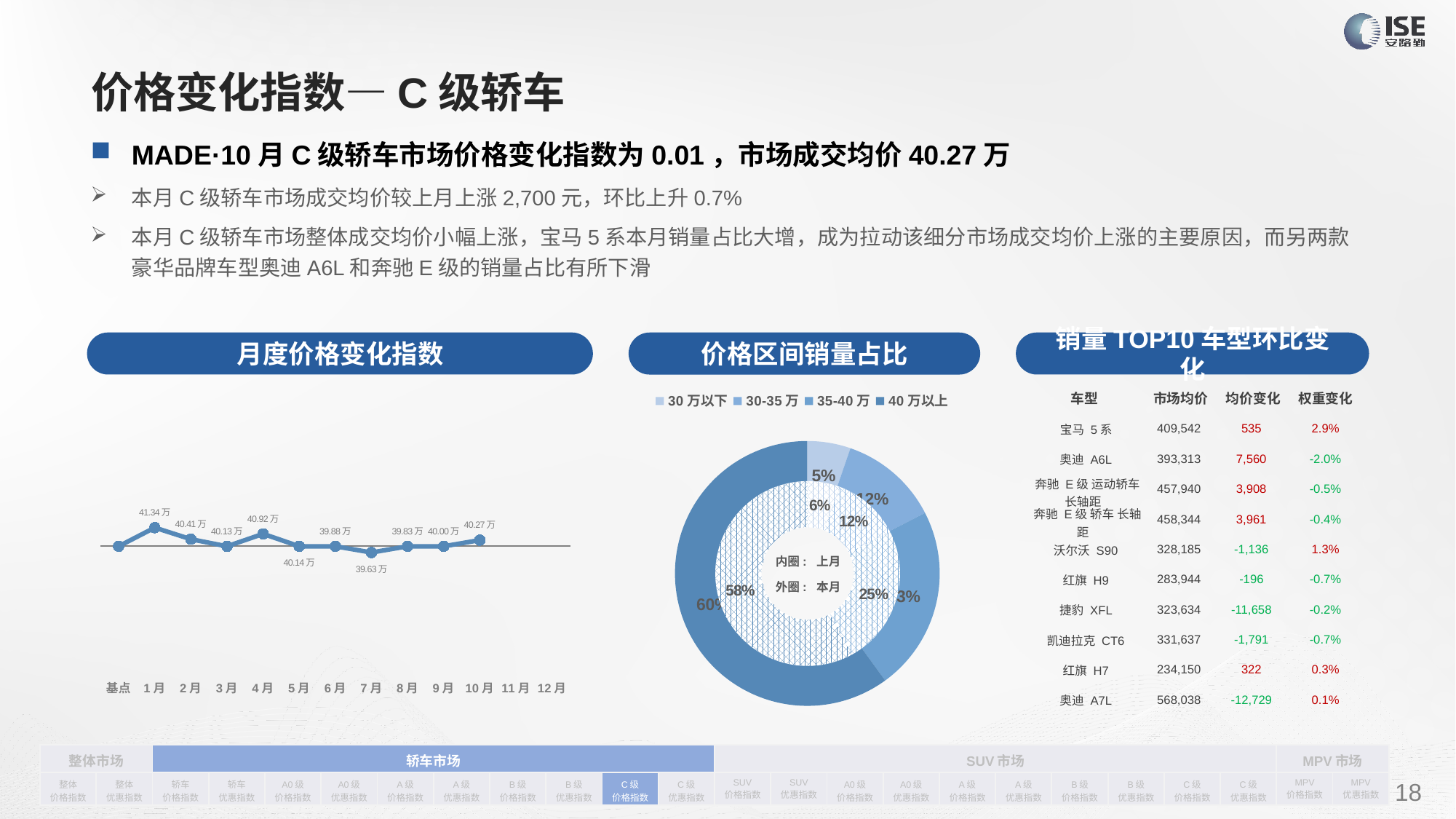

# 价格变化指数—C级轿车
MADE·10月C级轿车市场价格变化指数为0.01，市场成交均价40.27万
本月C级轿车市场成交均价较上月上涨2,700元，环比上升0.7%
本月C级轿车市场整体成交均价小幅上涨，宝马5系本月销量占比大增，成为拉动该细分市场成交均价上涨的主要原因，而另两款豪华品牌车型奥迪A6L和奔驰E级的销量占比有所下滑
月度价格变化指数

销量TOP10车型环比变化

价格区间销量占比

| 车型 | 市场均价 | 均价变化 | 权重变化 |
| --- | --- | --- | --- |
| 宝马 5系 | 409,542 | 535 | 2.9% |
| 奥迪 A6L | 393,313 | 7,560 | -2.0% |
| 奔驰 E级 运动轿车 长轴距 | 457,940 | 3,908 | -0.5% |
| 奔驰 E级 轿车 长轴距 | 458,344 | 3,961 | -0.4% |
| 沃尔沃 S90 | 328,185 | -1,136 | 1.3% |
| 红旗 H9 | 283,944 | -196 | -0.7% |
| 捷豹 XFL | 323,634 | -11,658 | -0.2% |
| 凯迪拉克 CT6 | 331,637 | -1,791 | -0.7% |
| 红旗 H7 | 234,150 | 322 | 0.3% |
| 奥迪 A7L | 568,038 | -12,729 | 0.1% |

### Chart

| Category | 销量 |
|---|---|
| 30万以下 | 1986.0 |
| 30-35万 | 4563.0 |
| 35-40万 | 8458.0 |
| 40万以上 | 22523.0 |

### Chart

| Category | Y2022 |
|---|---|
| 基点 | 0.0 |
| 1月 | 0.03 |
| 2月 | 0.011395754676927883 |
| 3月 | 0.0 |
| 4月 | 0.02 |
| 5月 | 0.0 |
| 6月 | 0.0 |
| 7月 | -0.01 |
| 8月 | 0.0 |
| 9月 | 0.0 |
| 10月 | 0.01 |
| 11月 | None |
| 12月 | None |

### Chart

| Category | 销量 |
|---|---|
| 30万以下 | 2432.0 |
| 30-35万 | 5043.0 |
| 35-40万 | 10445.0 |
| 40万以上 | 24661.0 |
内圈:  上月
外圈:  本月
| 整体市场 |  | 轿车市场 |  |  |  |  |  |  |  |  |  | SUV市场 |  |  |  |  |  |  |  |  |  | MPV市场 |  |
| --- | --- | --- | --- | --- | --- | --- | --- | --- | --- | --- | --- | --- | --- | --- | --- | --- | --- | --- | --- | --- | --- | --- | --- |
| 整体 价格指数 | 整体 优惠指数 | 轿车 价格指数 | 轿车 优惠指数 | A0级 价格指数 | A0级 优惠指数 | A级 价格指数 | A级 优惠指数 | B级 价格指数 | B级 优惠指数 | C级 价格指数 | C级 优惠指数 | SUV 价格指数 | SUV 优惠指数 | A0级 价格指数 | A0级 优惠指数 | A级 价格指数 | A级 优惠指数 | B级 价格指数 | B级 优惠指数 | C级 价格指数 | C级 优惠指数 | MPV 价格指数 | MPV 优惠指数 |
请在插入菜单—页眉和页脚中修改此 文本
18